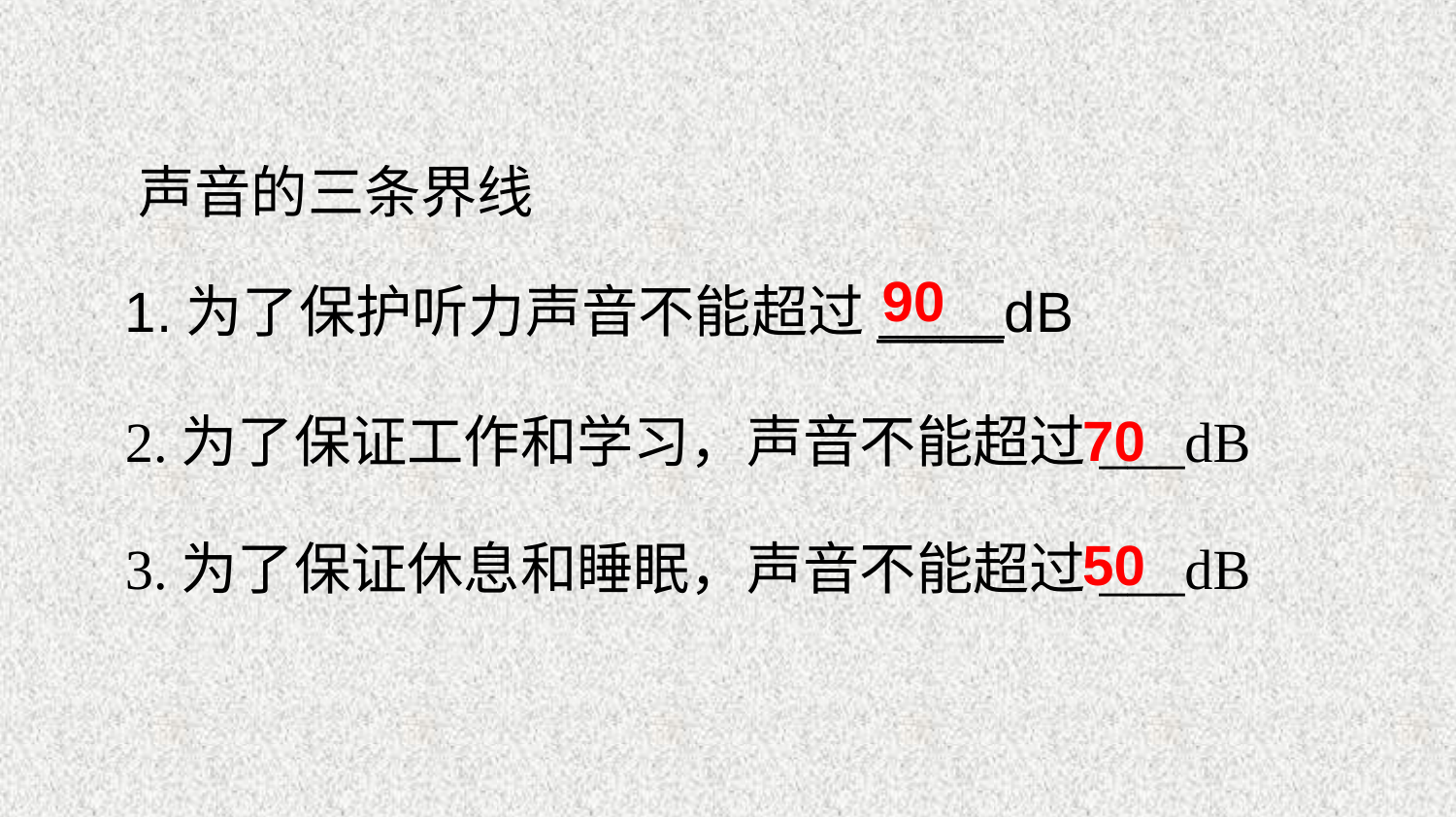

声音的三条界线
90
1.为了保护听力声音不能超过____dB
70
2.为了保证工作和学习，声音不能超过___dB
50
3.为了保证休息和睡眠，声音不能超过___dB